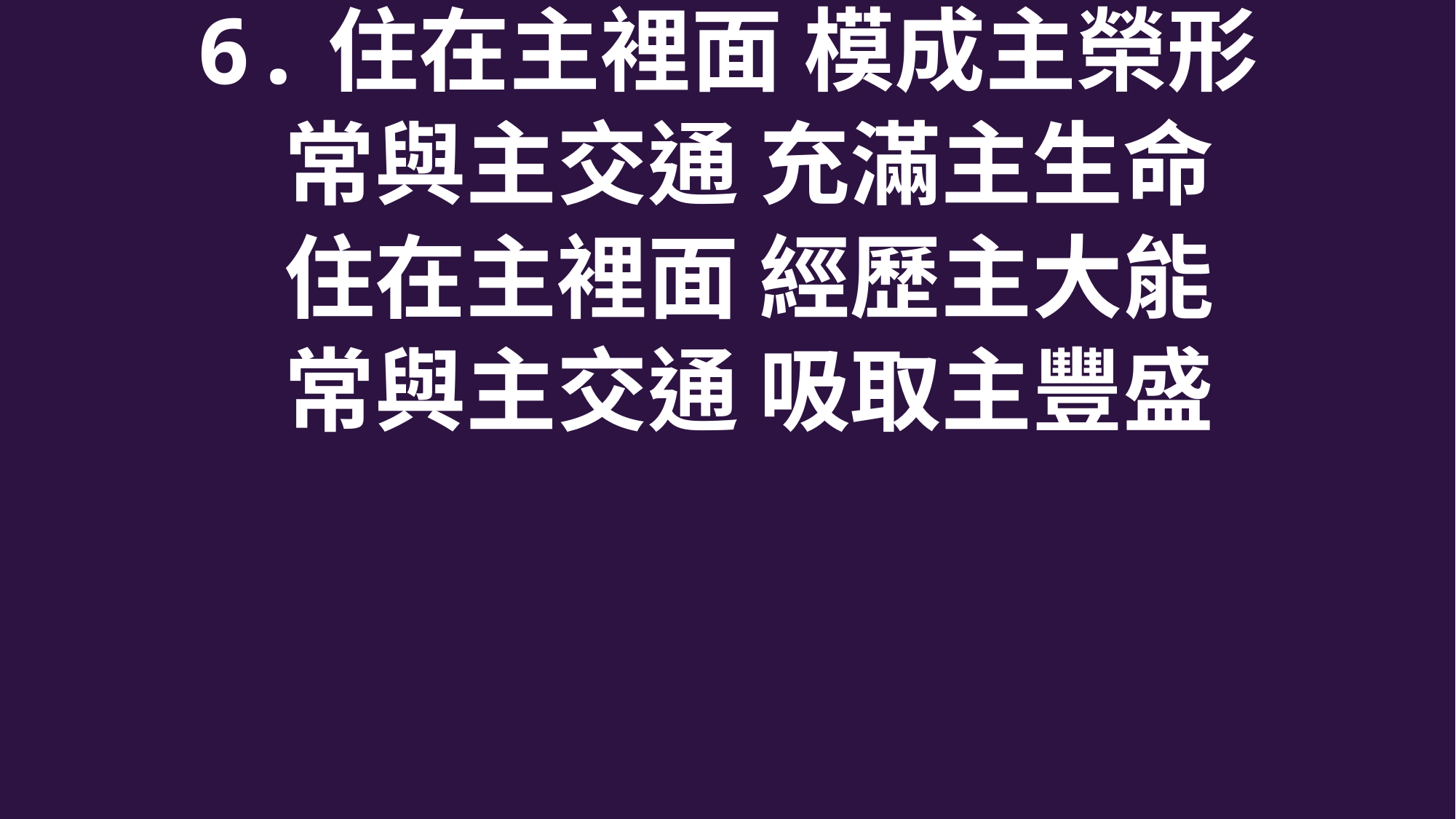

6.住在主裡面 模成主榮形
 常與主交通 充滿主生命
 住在主裡面 經歷主大能
 常與主交通 吸取主豐盛